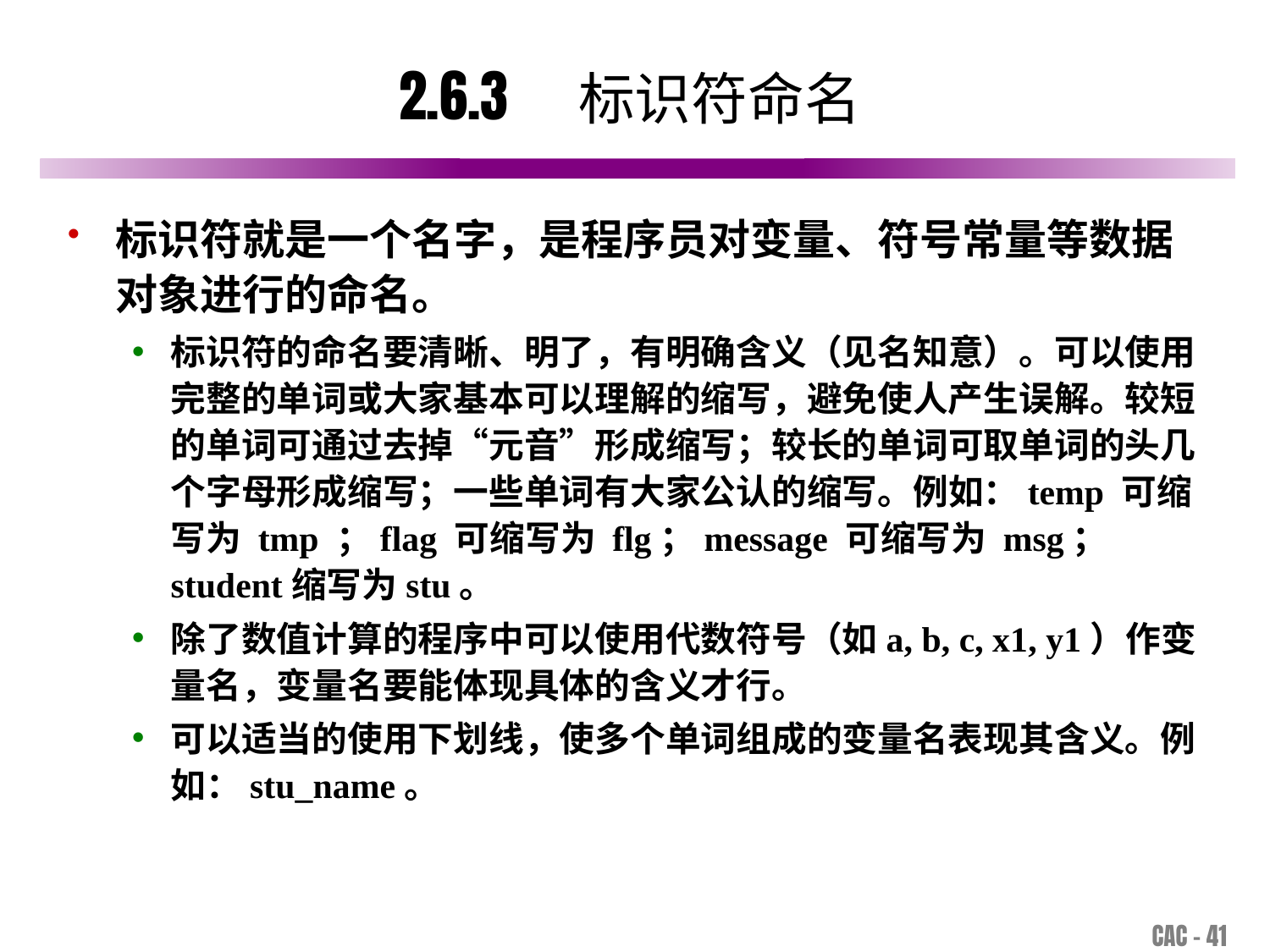

# 2.6.3　标识符命名
标识符就是一个名字，是程序员对变量、符号常量等数据对象进行的命名。
标识符的命名要清晰、明了，有明确含义（见名知意）。可以使用完整的单词或大家基本可以理解的缩写，避免使人产生误解。较短的单词可通过去掉“元音”形成缩写；较长的单词可取单词的头几个字母形成缩写；一些单词有大家公认的缩写。例如：temp 可缩写为 tmp ；flag 可缩写为 flg；message 可缩写为 msg；student缩写为stu。
除了数值计算的程序中可以使用代数符号（如a, b, c, x1, y1）作变量名，变量名要能体现具体的含义才行。
可以适当的使用下划线，使多个单词组成的变量名表现其含义。例如：stu_name。
41